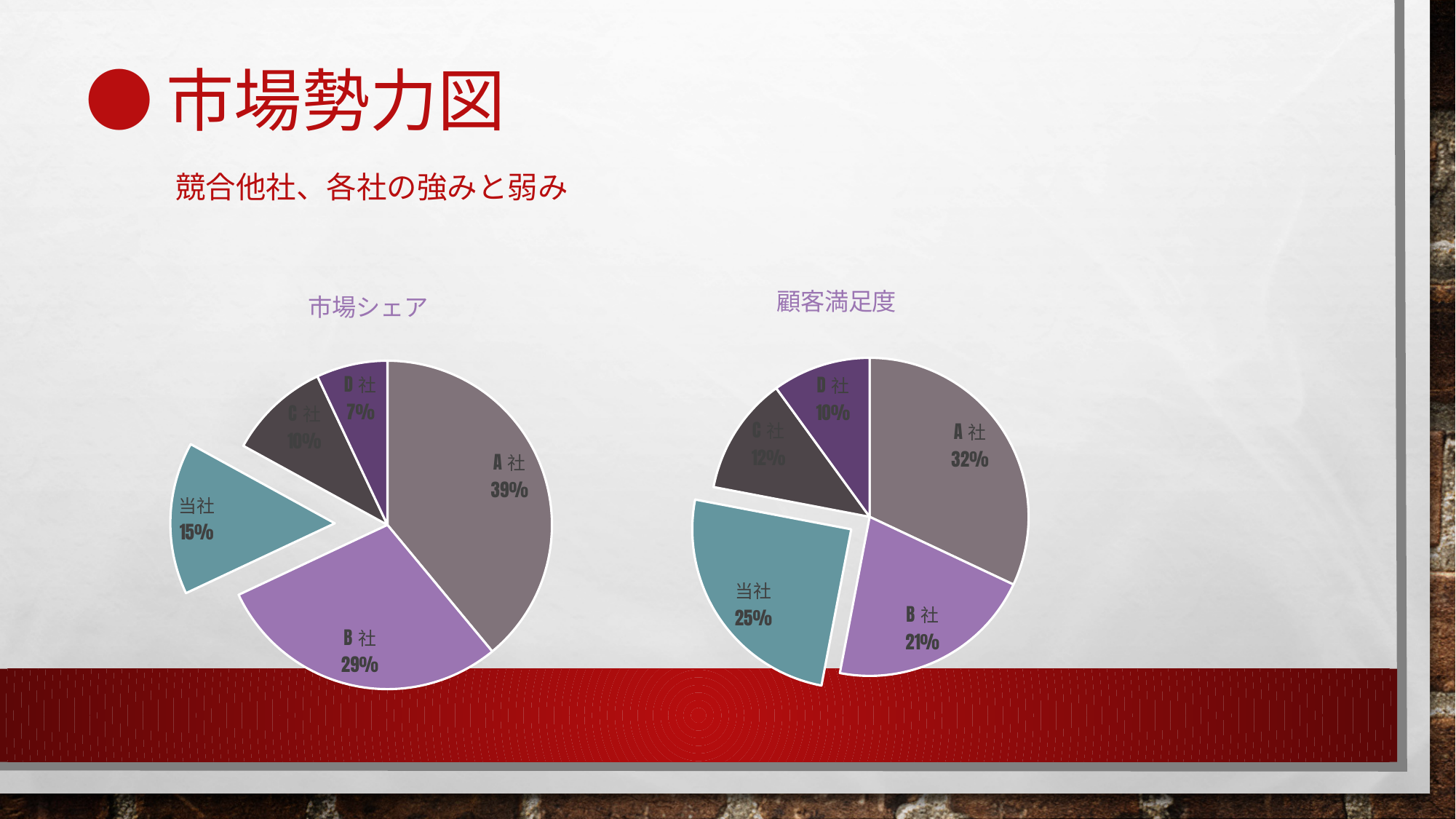

# ●市場勢力図 競合他社、各社の強みと弱み

### Chart: 顧客満足度

| Category | 顧客満足度（％） |
|---|---|
| A社 | 32.0 |
| B社 | 21.0 |
| 当社 | 25.0 |
| C社 | 12.0 |
| D社 | 10.0 |

### Chart: 市場シェア

| Category | 市場シェア（％） |
|---|---|
| A社 | 39.0 |
| B社 | 29.0 |
| 当社 | 15.0 |
| C社 | 10.0 |
| D社 | 7.0 |